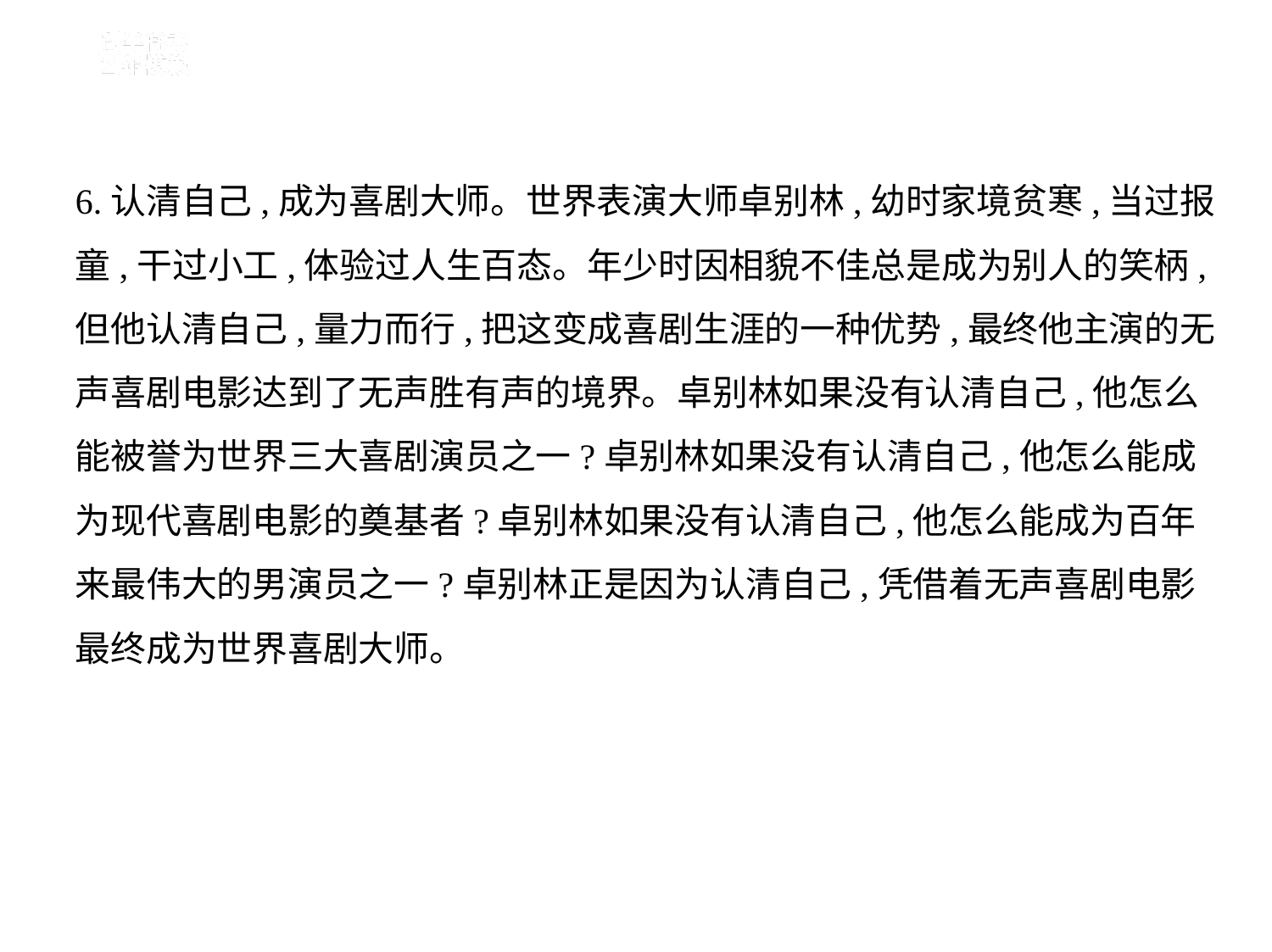

6.认清自己,成为喜剧大师。世界表演大师卓别林,幼时家境贫寒,当过报
童,干过小工,体验过人生百态。年少时因相貌不佳总是成为别人的笑柄,
但他认清自己,量力而行,把这变成喜剧生涯的一种优势,最终他主演的无
声喜剧电影达到了无声胜有声的境界。卓别林如果没有认清自己,他怎么
能被誉为世界三大喜剧演员之一?卓别林如果没有认清自己,他怎么能成
为现代喜剧电影的奠基者?卓别林如果没有认清自己,他怎么能成为百年
来最伟大的男演员之一?卓别林正是因为认清自己,凭借着无声喜剧电影
最终成为世界喜剧大师。